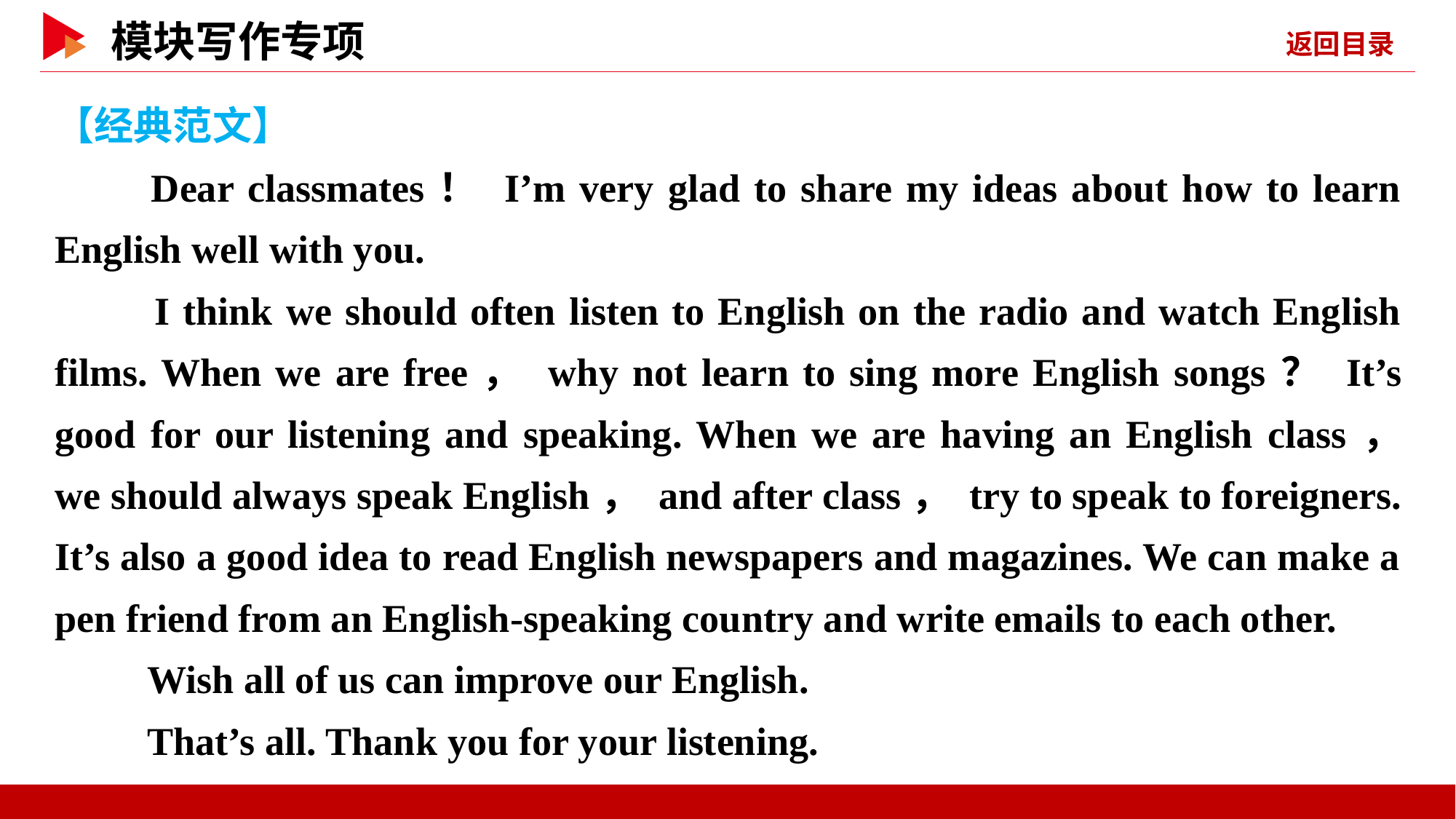

【经典范文】
　　Dear classmates！ I’m very glad to share my ideas about how to learn English well with you.
     I think we should often listen to English on the radio and watch English films. When we are free， why not learn to sing more English songs？ It’s good for our listening and speaking. When we are having an English class， we should always speak English， and after class， try to speak to foreigners. It’s also a good idea to read English newspapers and magazines. We can make a pen friend from an English-speaking country and write emails to each other.
      Wish all of us can improve our English.
      That’s all. Thank you for your listening.